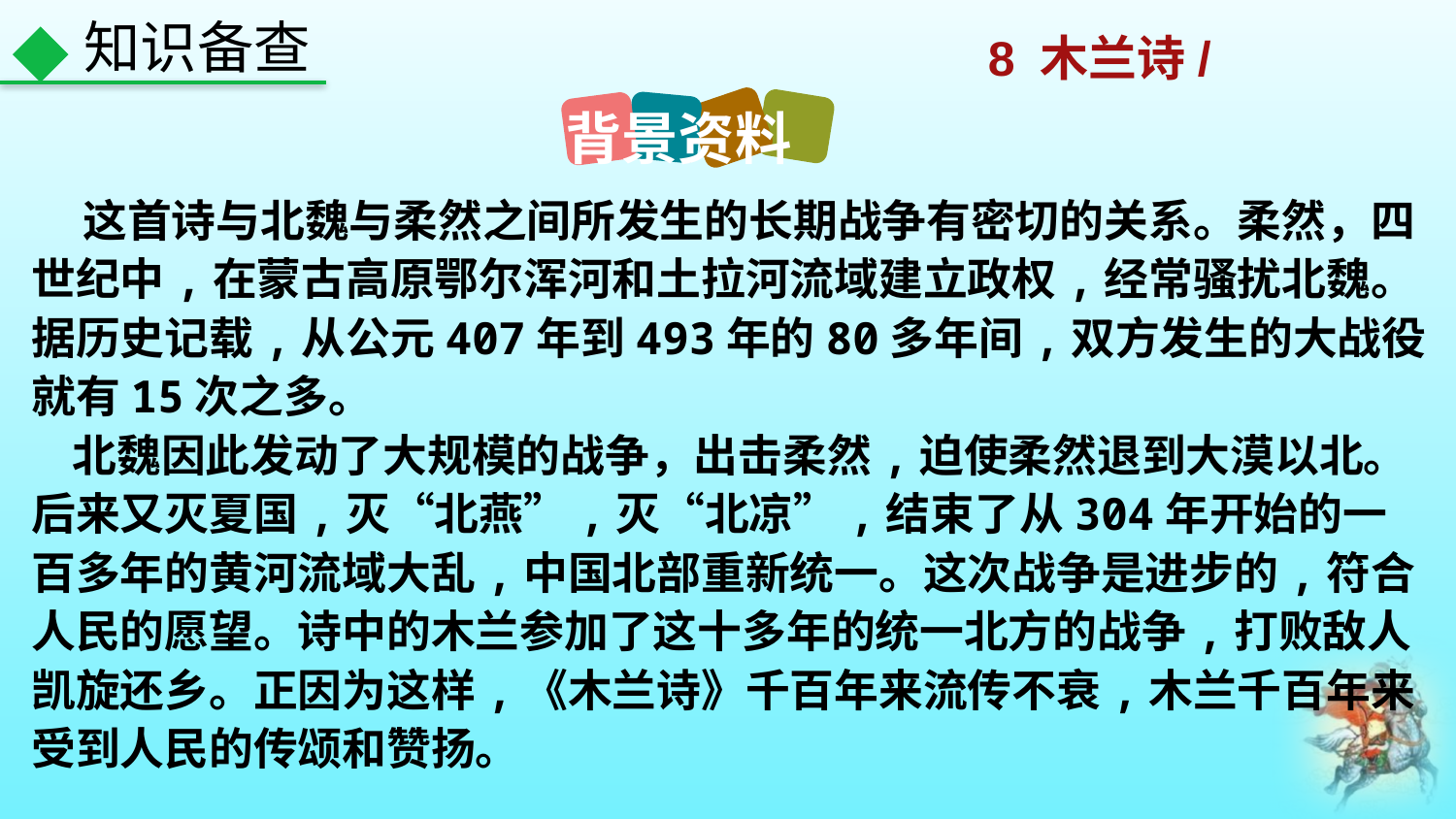

知识备查

背景资料

    这首诗与北魏与柔然之间所发生的长期战争有密切的关系。柔然，四世纪中,在蒙古高原鄂尔浑河和土拉河流域建立政权,经常骚扰北魏。据历史记载,从公元407年到493年的80多年间,双方发生的大战役就有15次之多。
    北魏因此发动了大规模的战争，出击柔然,迫使柔然退到大漠以北。后来又灭夏国,灭“北燕”,灭“北凉”,结束了从304年开始的一百多年的黄河流域大乱,中国北部重新统一。这次战争是进步的,符合人民的愿望。诗中的木兰参加了这十多年的统一北方的战争,打败敌人凯旋还乡。正因为这样,《木兰诗》千百年来流传不衰,木兰千百年来受到人民的传颂和赞扬。